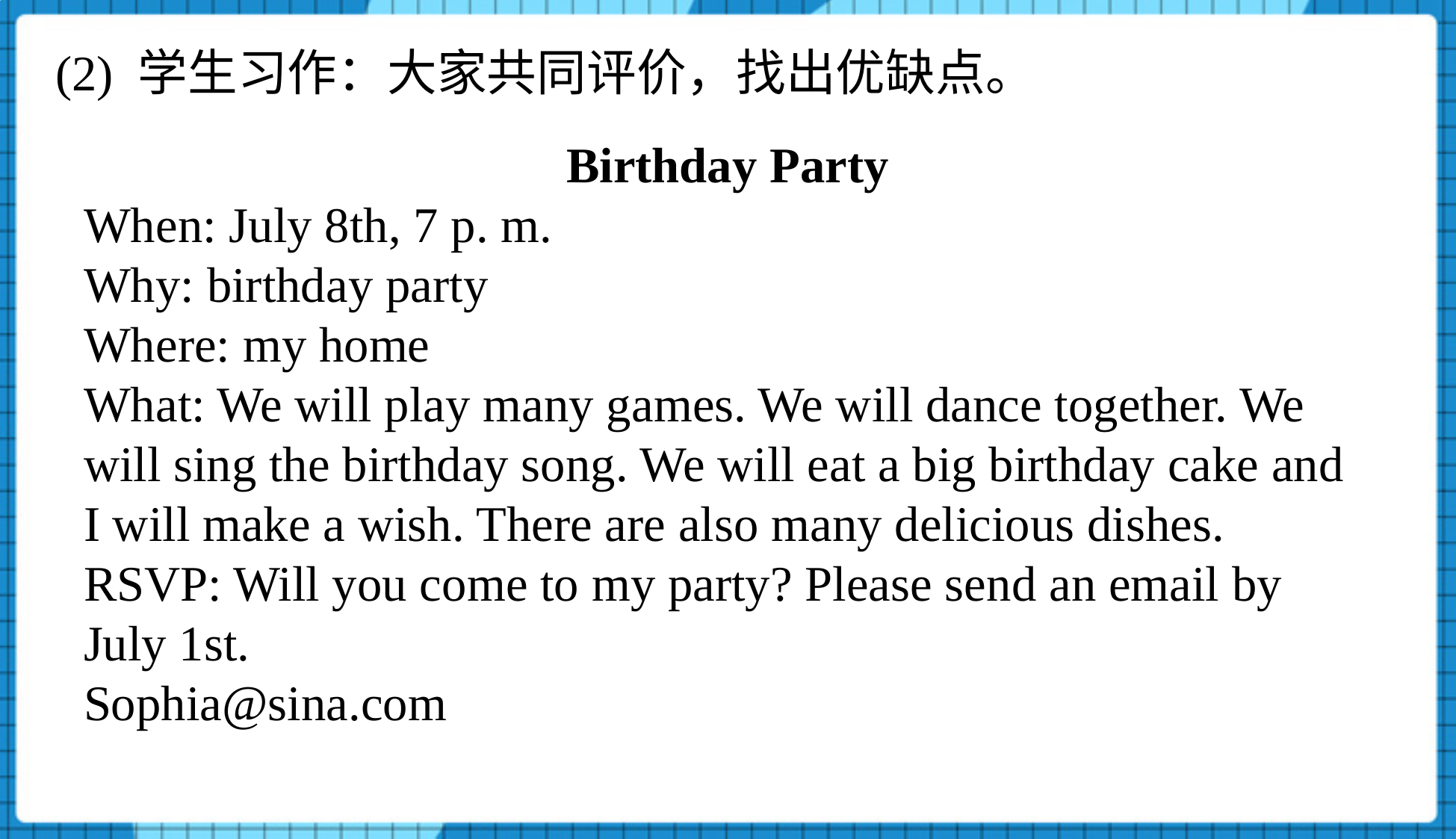

(2) 学生习作：大家共同评价，找出优缺点。
Birthday Party
When: July 8th, 7 p. m.
Why: birthday party
Where: my home
What: We will play many games. We will dance together. We will sing the birthday song. We will eat a big birthday cake and I will make a wish. There are also many delicious dishes.
RSVP: Will you come to my party? Please send an email by July 1st.
Sophia@sina.com